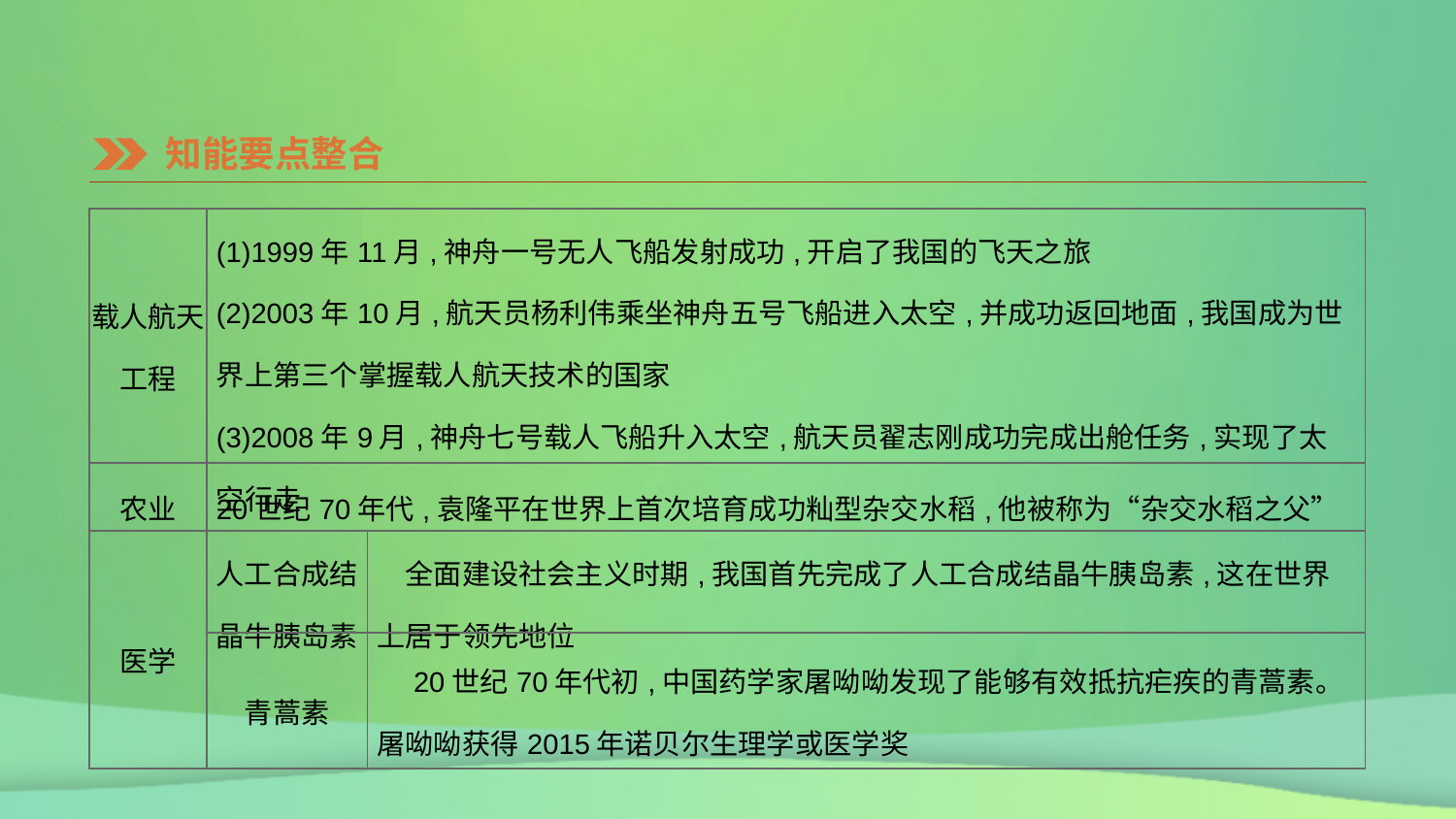

知能要点整合

| 载人航天 工程 | (1)1999年11月,神舟一号无人飞船发射成功,开启了我国的飞天之旅 (2)2003年10月,航天员杨利伟乘坐神舟五号飞船进入太空,并成功返回地面,我国成为世界上第三个掌握载人航天技术的国家 (3)2008年9月,神舟七号载人飞船升入太空,航天员翟志刚成功完成出舱任务,实现了太空行走 |  |
| --- | --- | --- |
| 农业 | 20世纪70年代,袁隆平在世界上首次培育成功籼型杂交水稻,他被称为“杂交水稻之父” |  |
| 医学 | 人工合成结晶牛胰岛素 | 全面建设社会主义时期,我国首先完成了人工合成结晶牛胰岛素,这在世界上居于领先地位 |
|  | 青蒿素 | 20世纪70年代初,中国药学家屠呦呦发现了能够有效抵抗疟疾的青蒿素。屠呦呦获得2015年诺贝尔生理学或医学奖 |